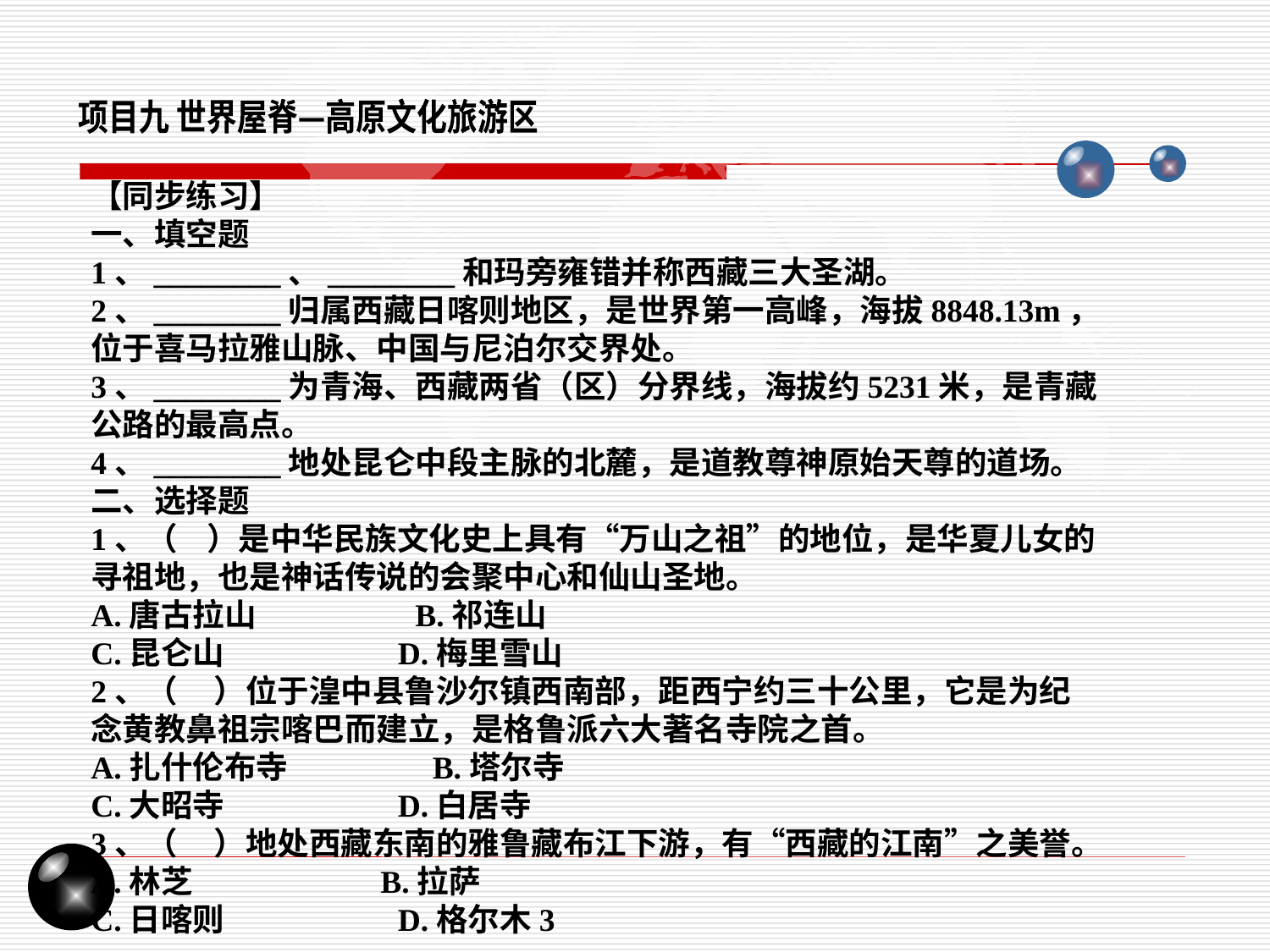

项目九 世界屋脊—高原文化旅游区
【同步练习】
一、填空题
1、________、________和玛旁雍错并称西藏三大圣湖。
2、________归属西藏日喀则地区，是世界第一高峰，海拔8848.13m，位于喜马拉雅山脉、中国与尼泊尔交界处。
3、________为青海、西藏两省（区）分界线，海拔约5231米，是青藏公路的最高点。
4、________地处昆仑中段主脉的北麓，是道教尊神原始天尊的道场。
二、选择题
1、（    ）是中华民族文化史上具有“万山之祖”的地位，是华夏儿女的寻祖地，也是神话传说的会聚中心和仙山圣地。
A.唐古拉山                     B.祁连山
C.昆仑山                       D.梅里雪山
2、（     ）位于湟中县鲁沙尔镇西南部，距西宁约三十公里，它是为纪念黄教鼻祖宗喀巴而建立，是格鲁派六大著名寺院之首。
A.扎什伦布寺                   B.塔尔寺
C.大昭寺                       D.白居寺
3、（     ）地处西藏东南的雅鲁藏布江下游，有“西藏的江南”之美誉。
A.林芝                         B.拉萨
C.日喀则                       D.格尔木3